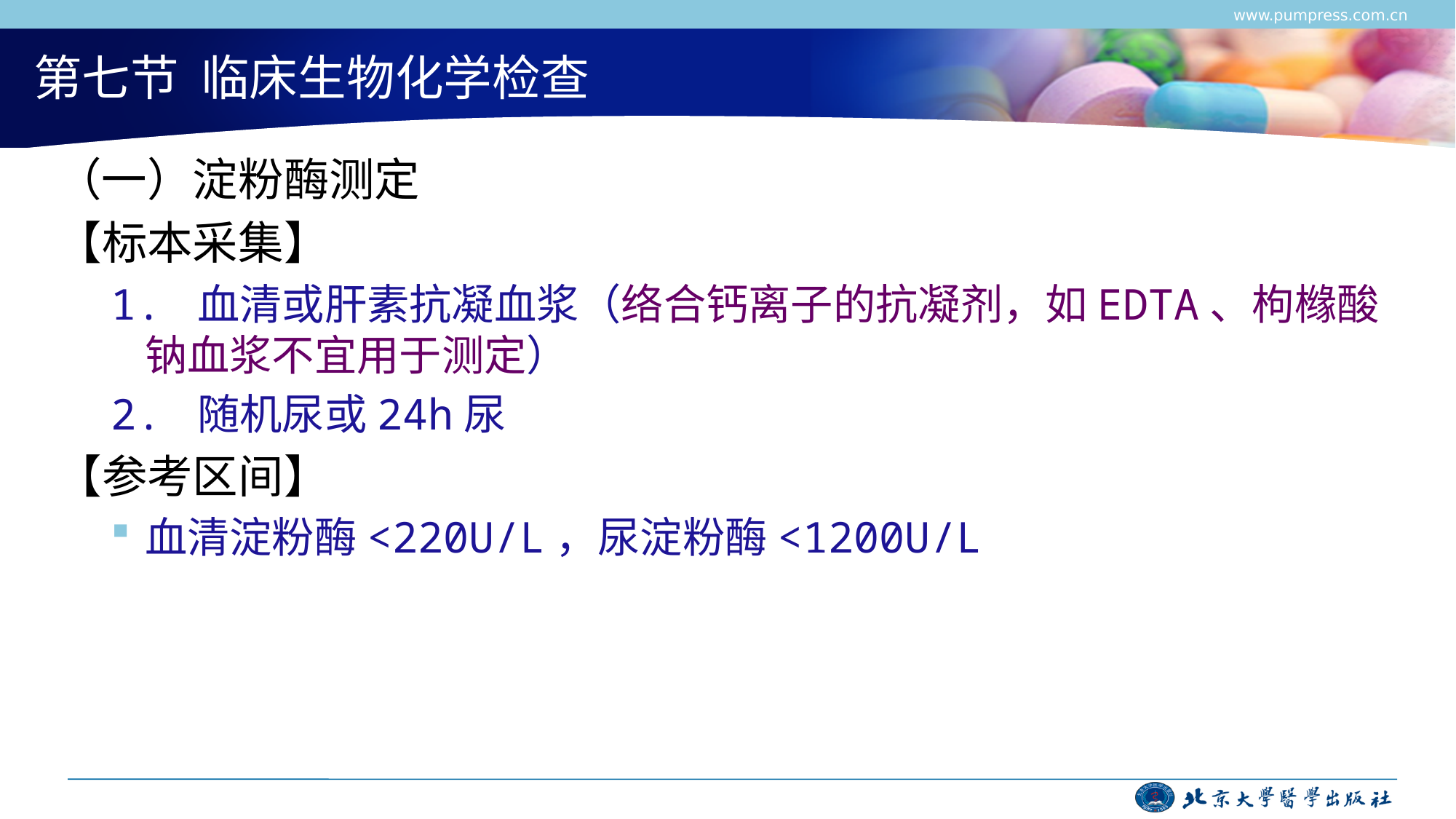

www.pumpress.com.cn
# 第七节  临床生物化学检查
（一）淀粉酶测定
【标本采集】
1. 血清或肝素抗凝血浆（络合钙离子的抗凝剂，如EDTA、枸橼酸钠血浆不宜用于测定）
2. 随机尿或24h尿
【参考区间】
血清淀粉酶<220U/L，尿淀粉酶<1200U/L